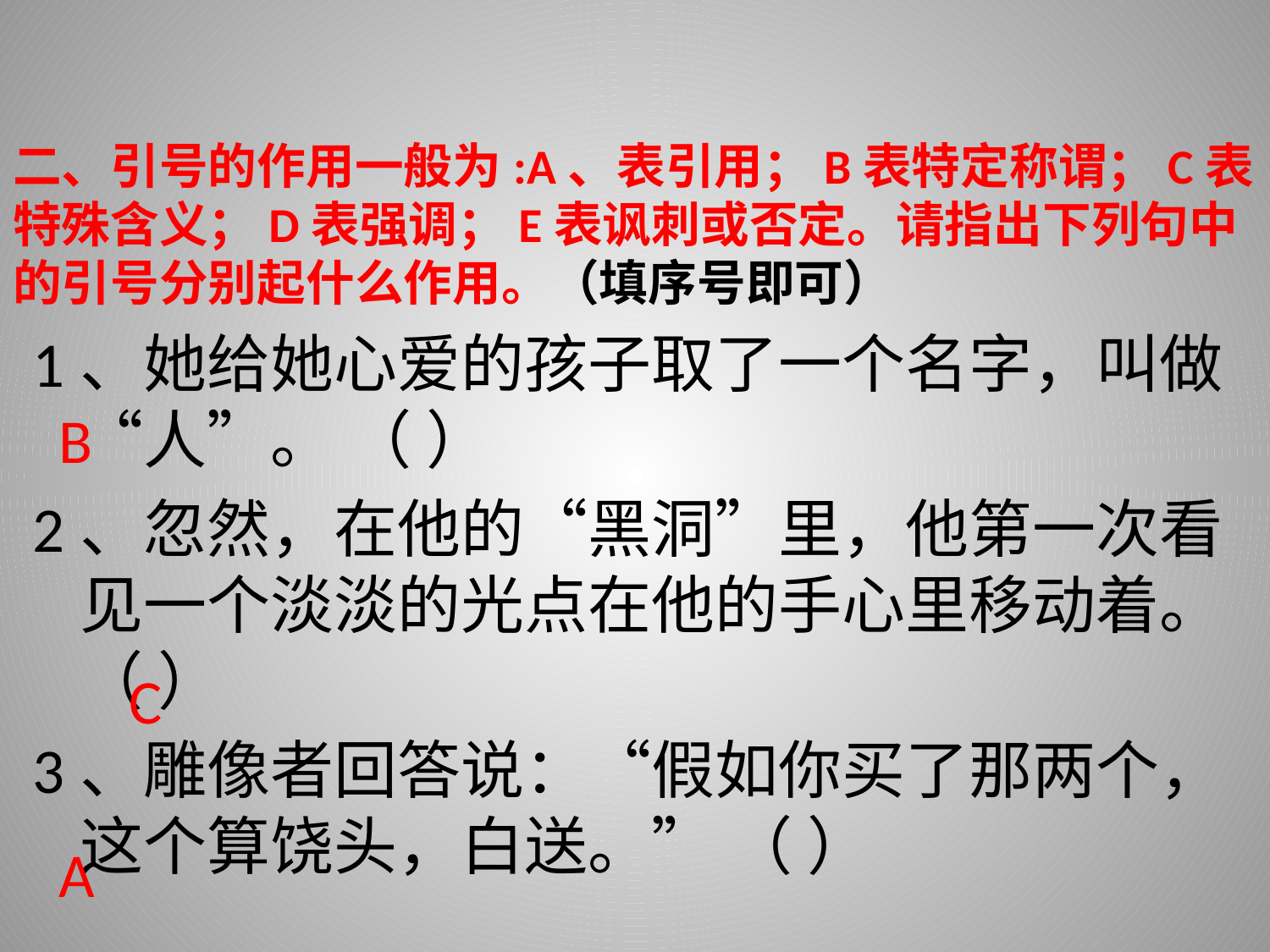

二、引号的作用一般为:A、表引用；B表特定称谓；C表特殊含义；D表强调；E表讽刺或否定。请指出下列句中的引号分别起什么作用。（填序号即可）

				B

	     C

							A
1、她给她心爱的孩子取了一个名字，叫做“人”。 （ ）
2、忽然，在他的“黑洞”里，他第一次看见一个淡淡的光点在他的手心里移动着。（ ）
3、雕像者回答说：“假如你买了那两个，这个算饶头，白送。” （ ）